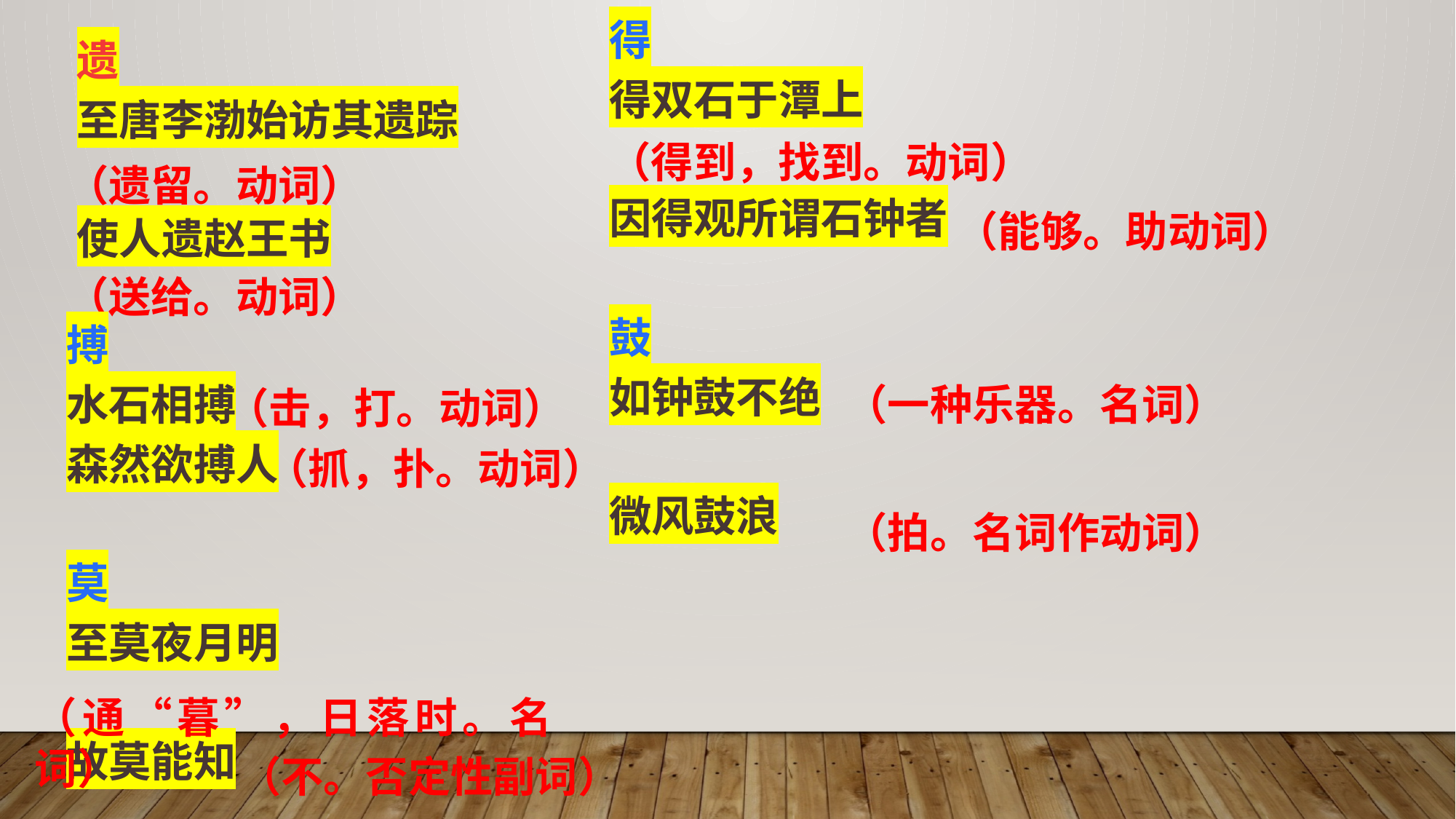

得
得双石于潭上

因得观所谓石钟者

鼓
如钟鼓不绝

微风鼓浪
遗
至唐李渤始访其遗踪

使人遗赵王书
（得到，找到。动词）

（遗留。动词）
（能够。助动词）

（送给。动词）
搏
水石相搏
森然欲搏人

莫
至莫夜月明

故莫能知
（一种乐器。名词）

（击，打。动词）
（抓，扑。动词）

（拍。名词作动词）

（通“暮”，日落时。名词）

（不。否定性副词）